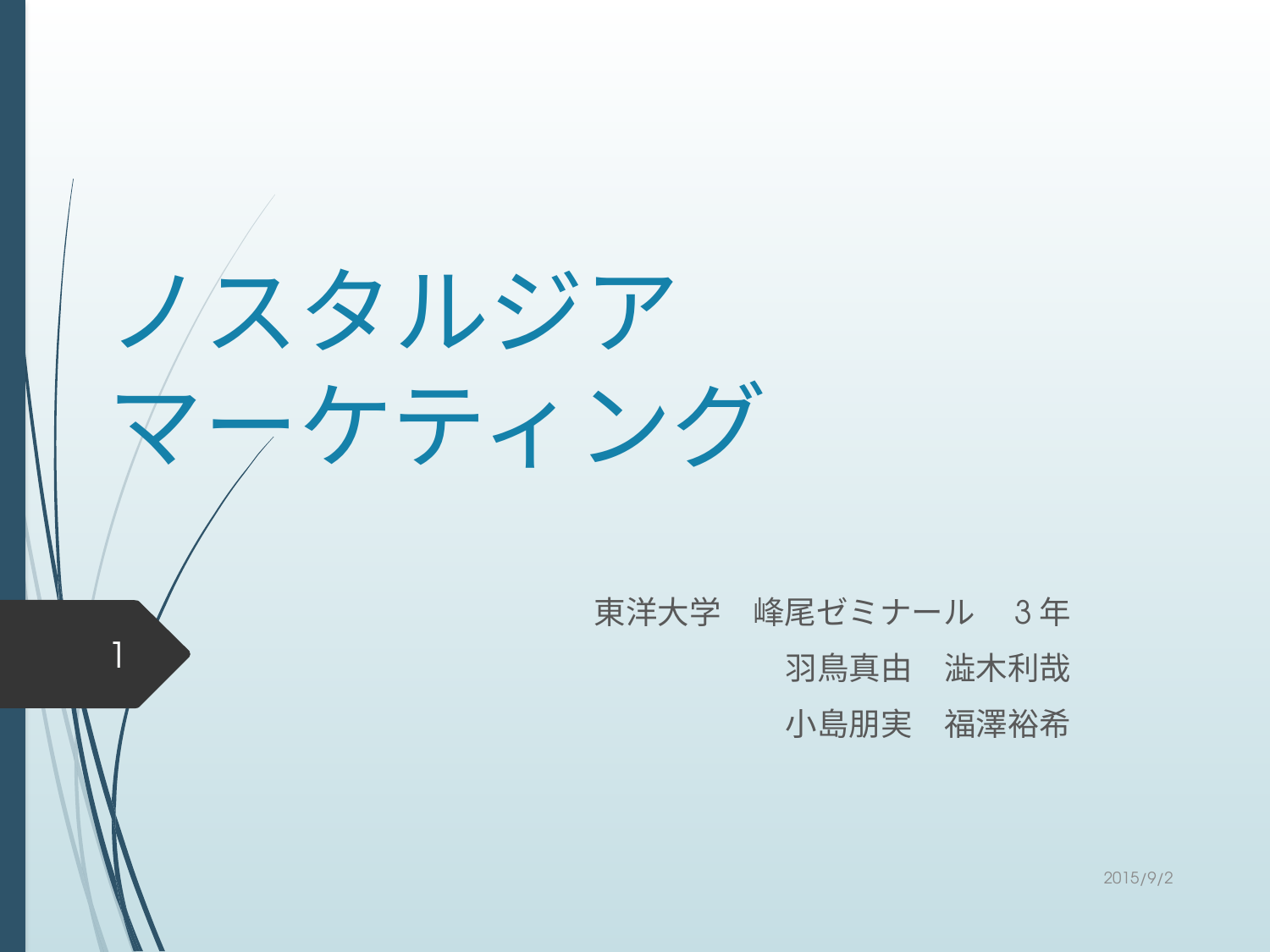

# ノスタルジア マーケティング
東洋大学　峰尾ゼミナール　3年
羽鳥真由　澁木利哉
小島朋実　福澤裕希
1
2015/9/2